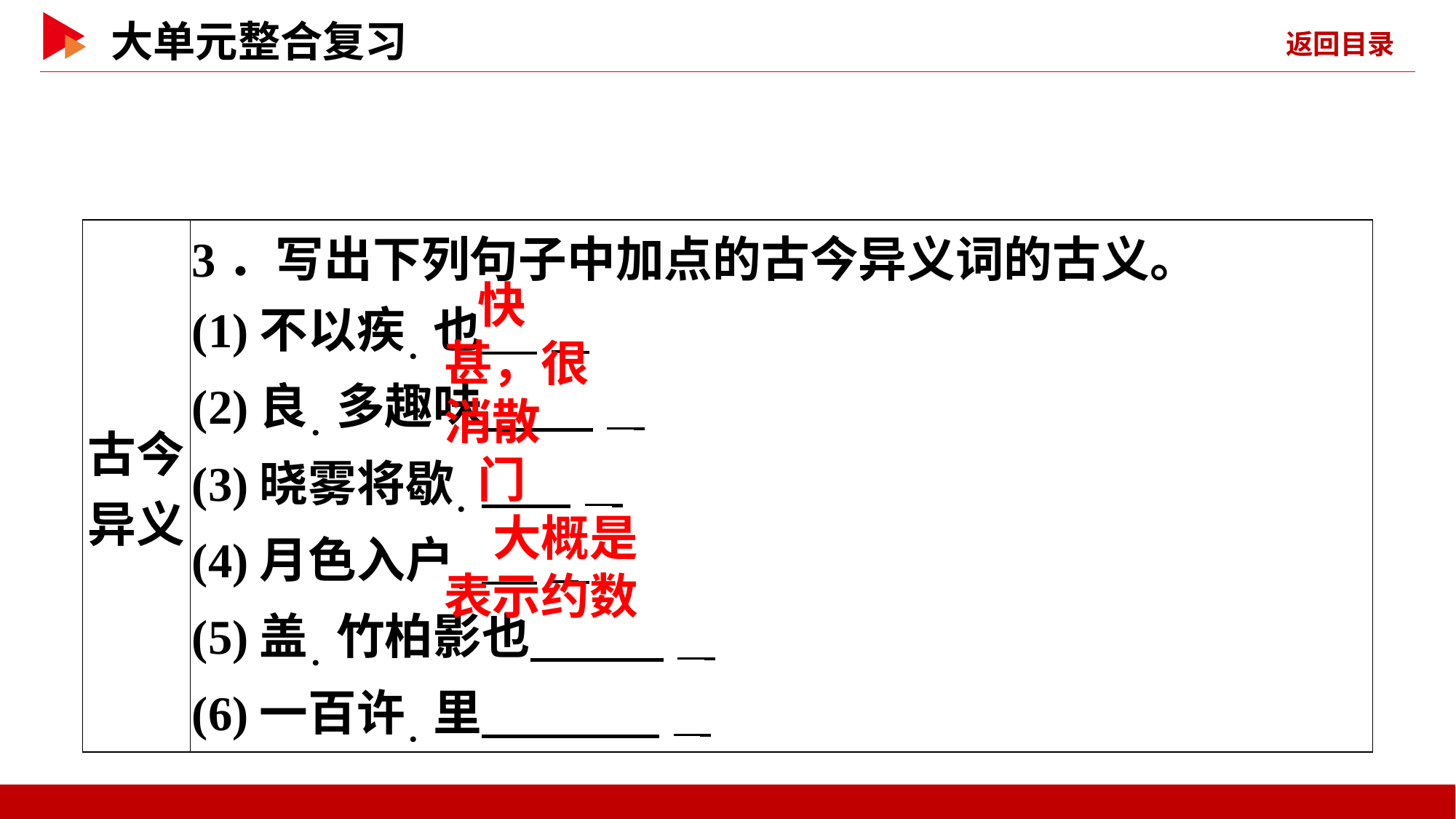

| 古今 异义 | 3．写出下列句子中加点的古今异义词的古义。 (1)不以疾．也 \_ 　　　 (2)良．多趣味 \_ 　　　 (3)晓雾将歇． \_ (4)月色入户． \_ (5)盖．竹柏影也 \_ (6)一百许．里 \_ |
| --- | --- |
  快
甚，很
消散
  门
大概是
表示约数